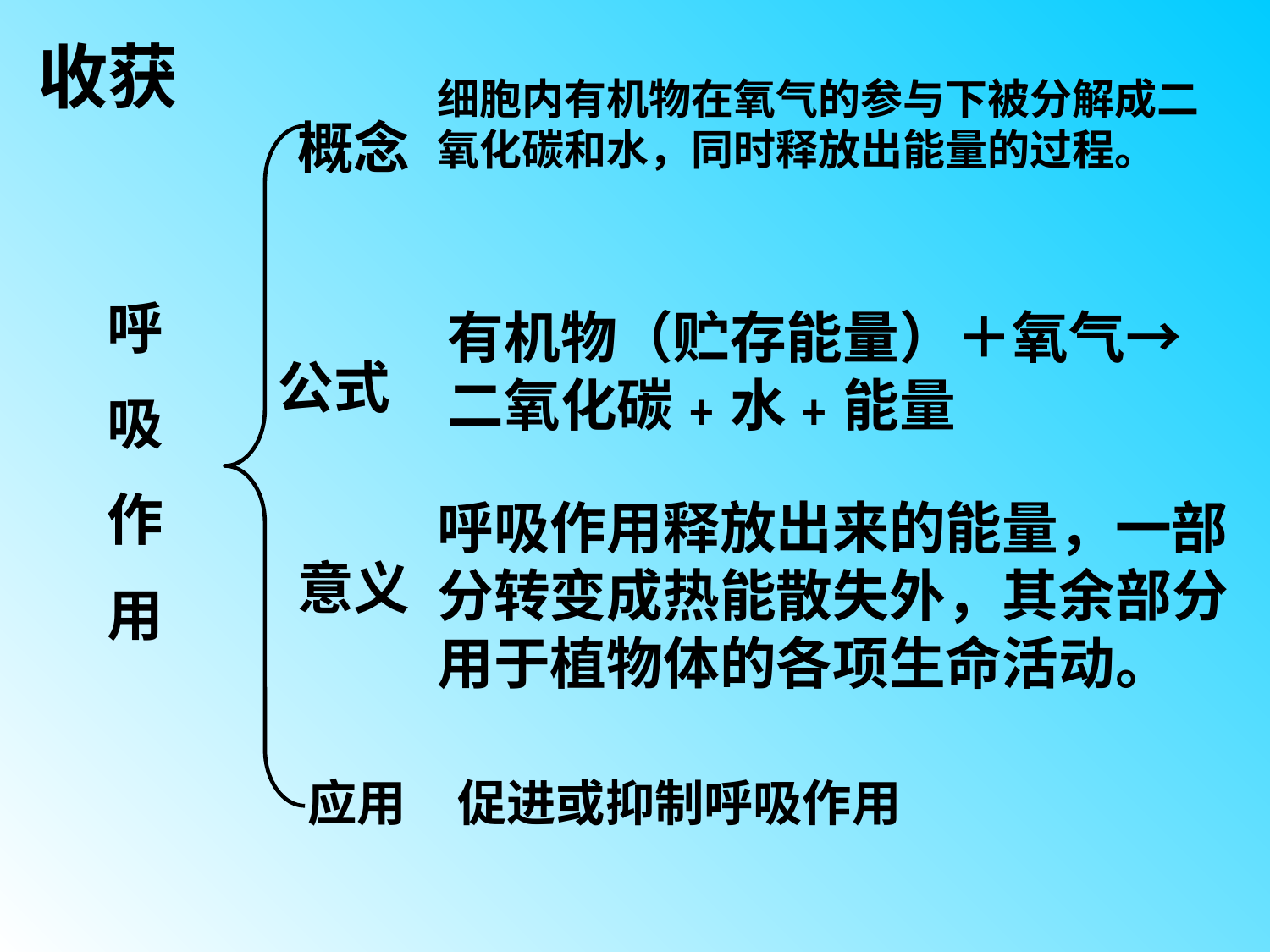

收获
细胞内有机物在氧气的参与下被分解成二氧化碳和水，同时释放出能量的过程。

概念

呼
吸
作
用
有机物（贮存能量）＋氧气→二氧化碳﹢水﹢能量
公式
呼吸作用释放出来的能量，一部分转变成热能散失外，其余部分用于植物体的各项生命活动。
意义
应用
促进或抑制呼吸作用